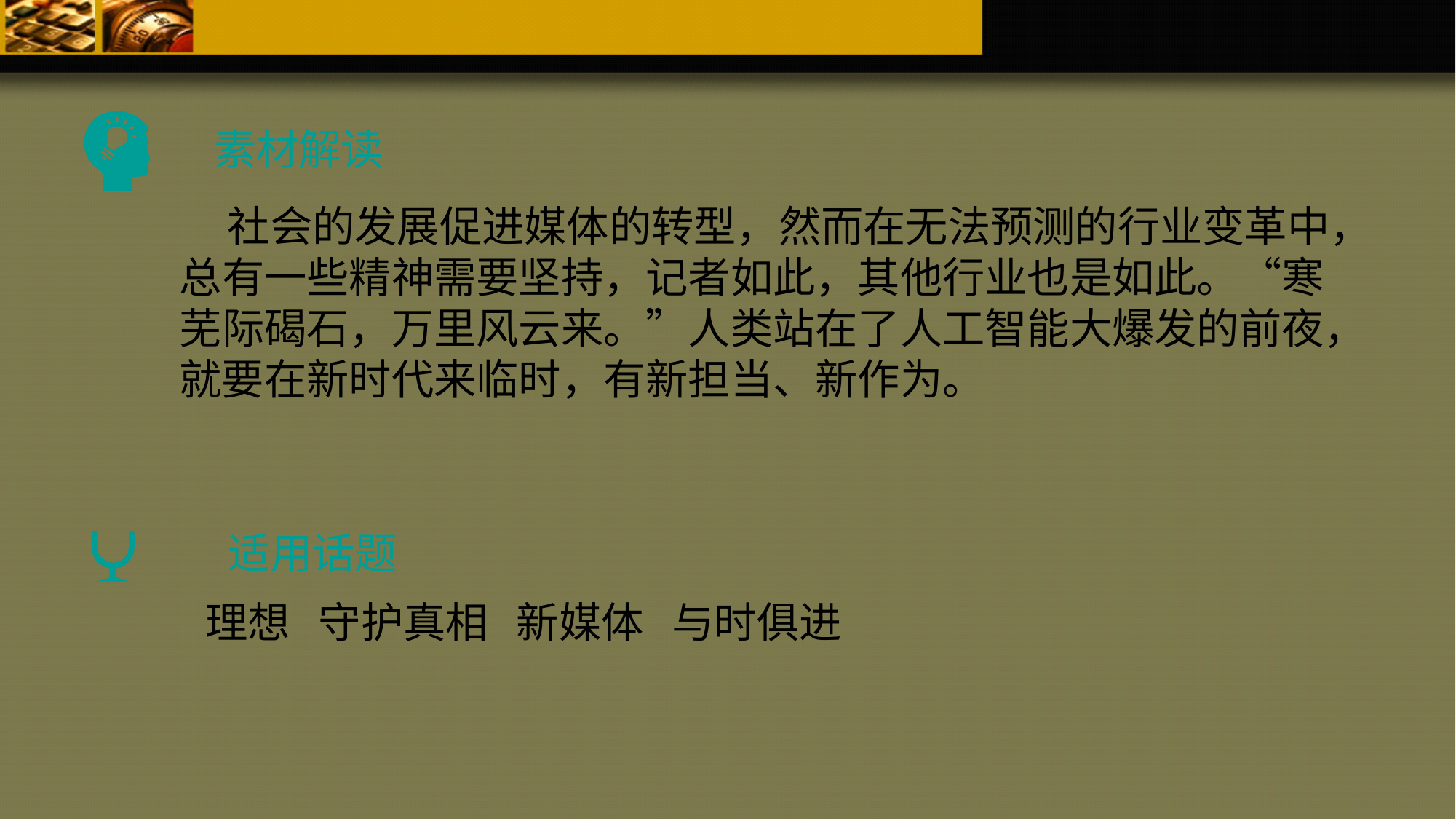

素材解读
    社会的发展促进媒体的转型，然而在无法预测的行业变革中，总有一些精神需要坚持，记者如此，其他行业也是如此。“寒芜际碣石，万里风云来。”人类站在了人工智能大爆发的前夜，就要在新时代来临时，有新担当、新作为。
适用话题

理想   守护真相   新媒体   与时俱进